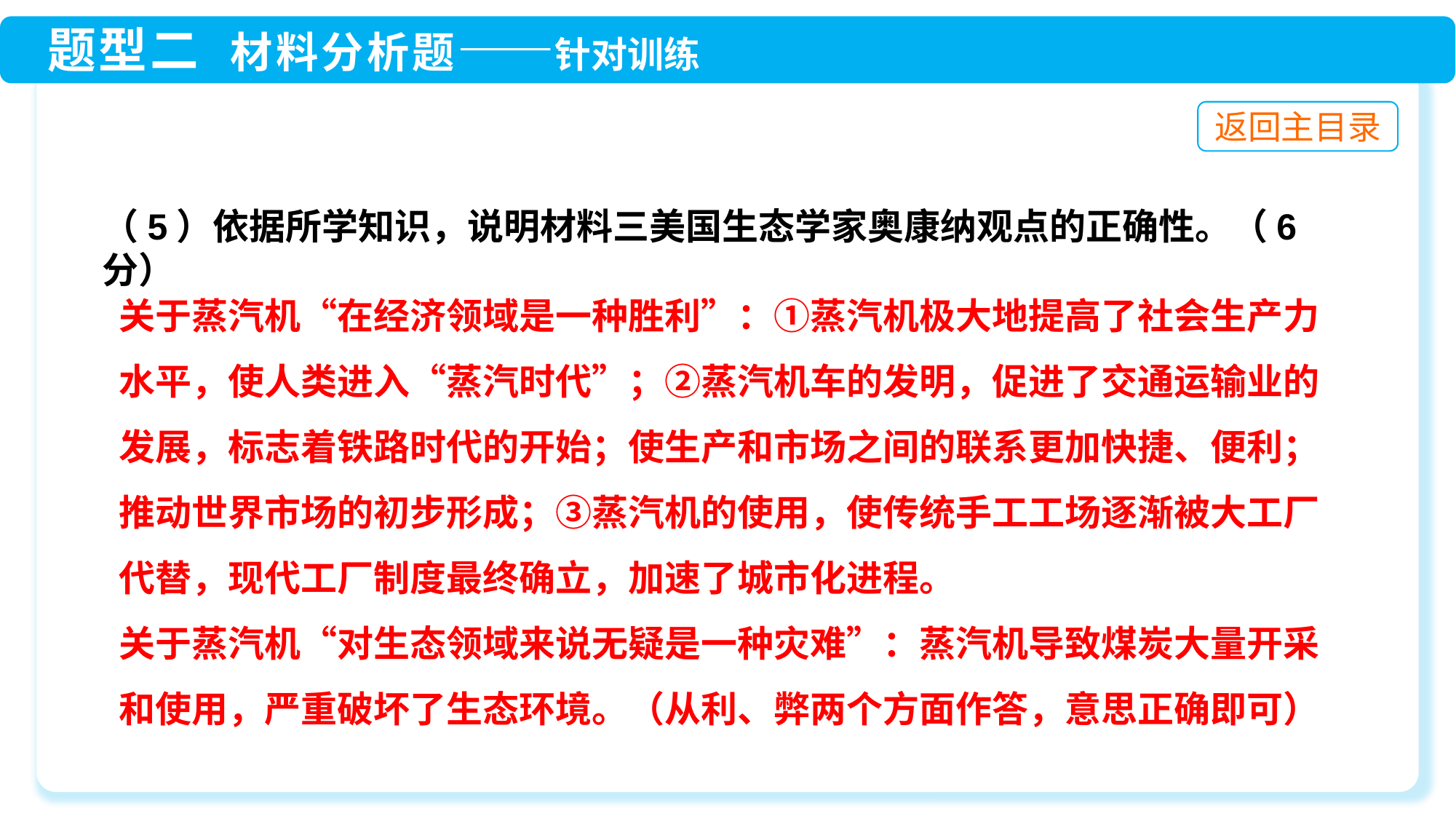

（5）依据所学知识，说明材料三美国生态学家奥康纳观点的正确性。（6分）
关于蒸汽机“在经济领域是一种胜利”：①蒸汽机极大地提高了社会生产力水平，使人类进入“蒸汽时代”；②蒸汽机车的发明，促进了交通运输业的发展，标志着铁路时代的开始；使生产和市场之间的联系更加快捷、便利；推动世界市场的初步形成；③蒸汽机的使用，使传统手工工场逐渐被大工厂代替，现代工厂制度最终确立，加速了城市化进程。
关于蒸汽机“对生态领域来说无疑是一种灾难”：蒸汽机导致煤炭大量开采和使用，严重破坏了生态环境。（从利、弊两个方面作答，意思正确即可）